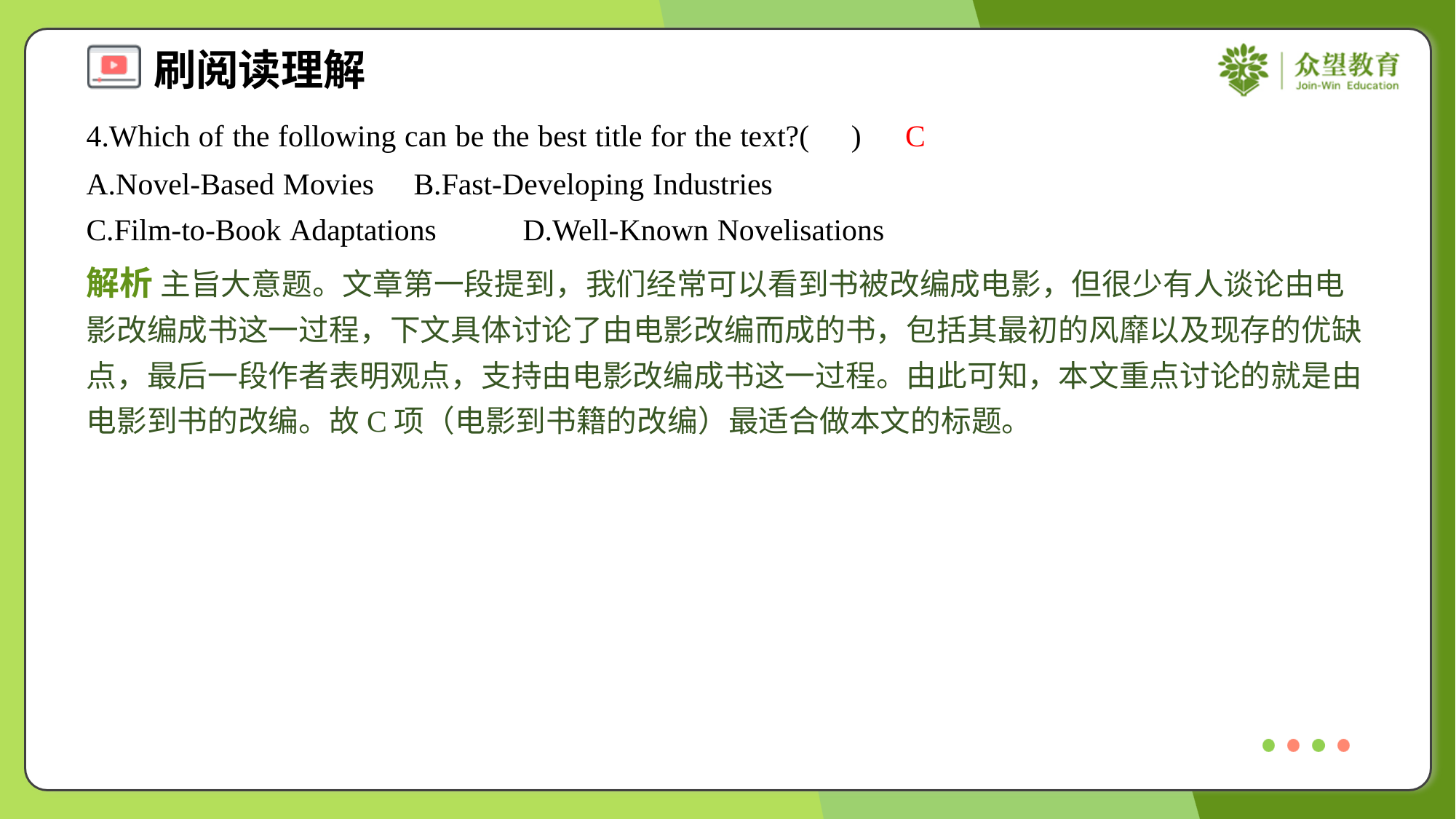

4.Which of the following can be the best title for the text?(     )
C
A.Novel-Based Movies	B.Fast-Developing Industries
C.Film-to-Book Adaptations	D.Well-Known Novelisations
解析 主旨大意题。文章第一段提到，我们经常可以看到书被改编成电影，但很少有人谈论由电影改编成书这一过程，下文具体讨论了由电影改编而成的书，包括其最初的风靡以及现存的优缺点，最后一段作者表明观点，支持由电影改编成书这一过程。由此可知，本文重点讨论的就是由电影到书的改编。故C项（电影到书籍的改编）最适合做本文的标题。